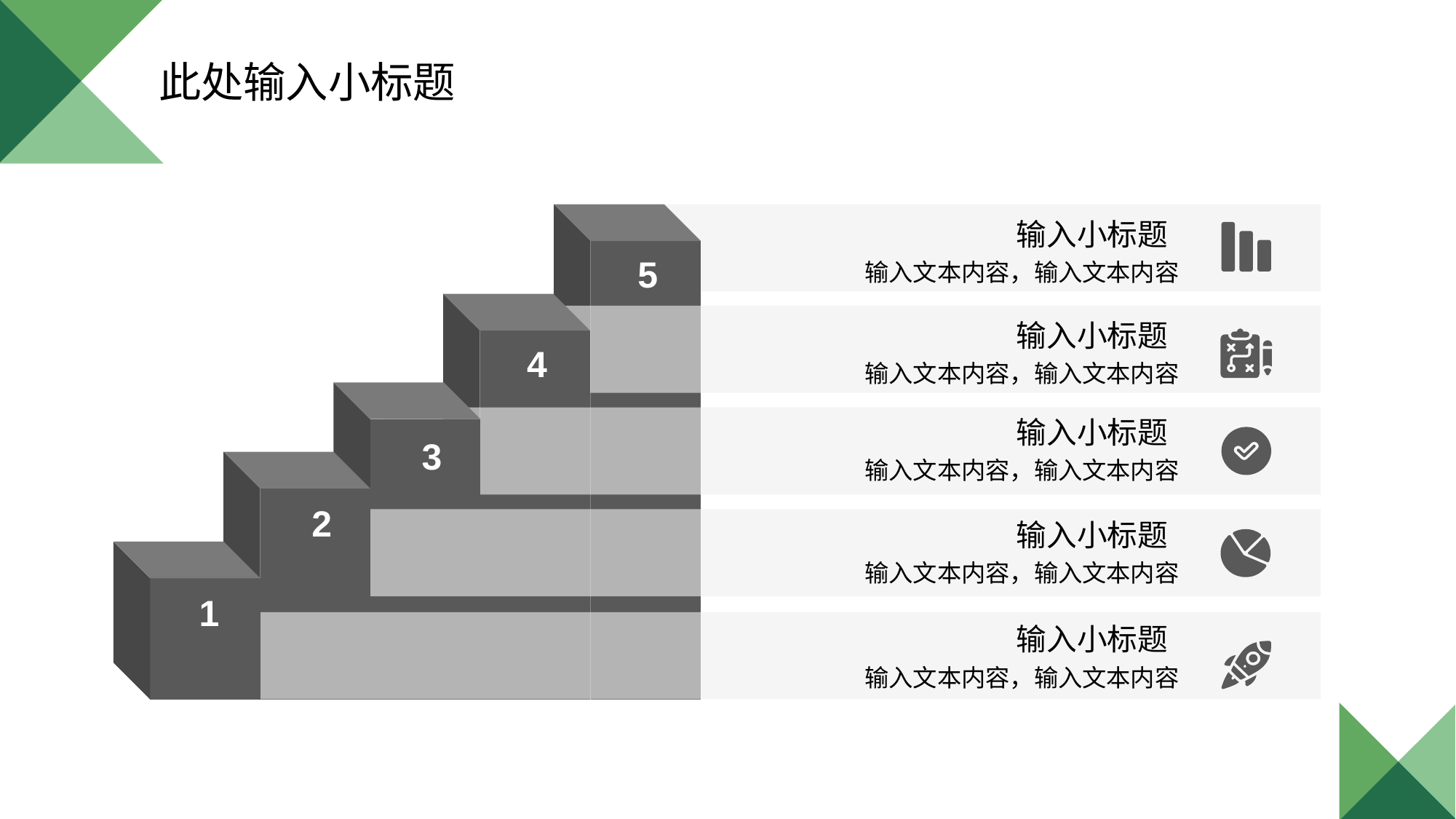

此处输入小标题

输入小标题

5
输入文本内容，输入文本内容

输入小标题

4
输入文本内容，输入文本内容

输入小标题
 3

输入文本内容，输入文本内容

 2

输入小标题

输入文本内容，输入文本内容
 1

输入小标题

输入文本内容，输入文本内容